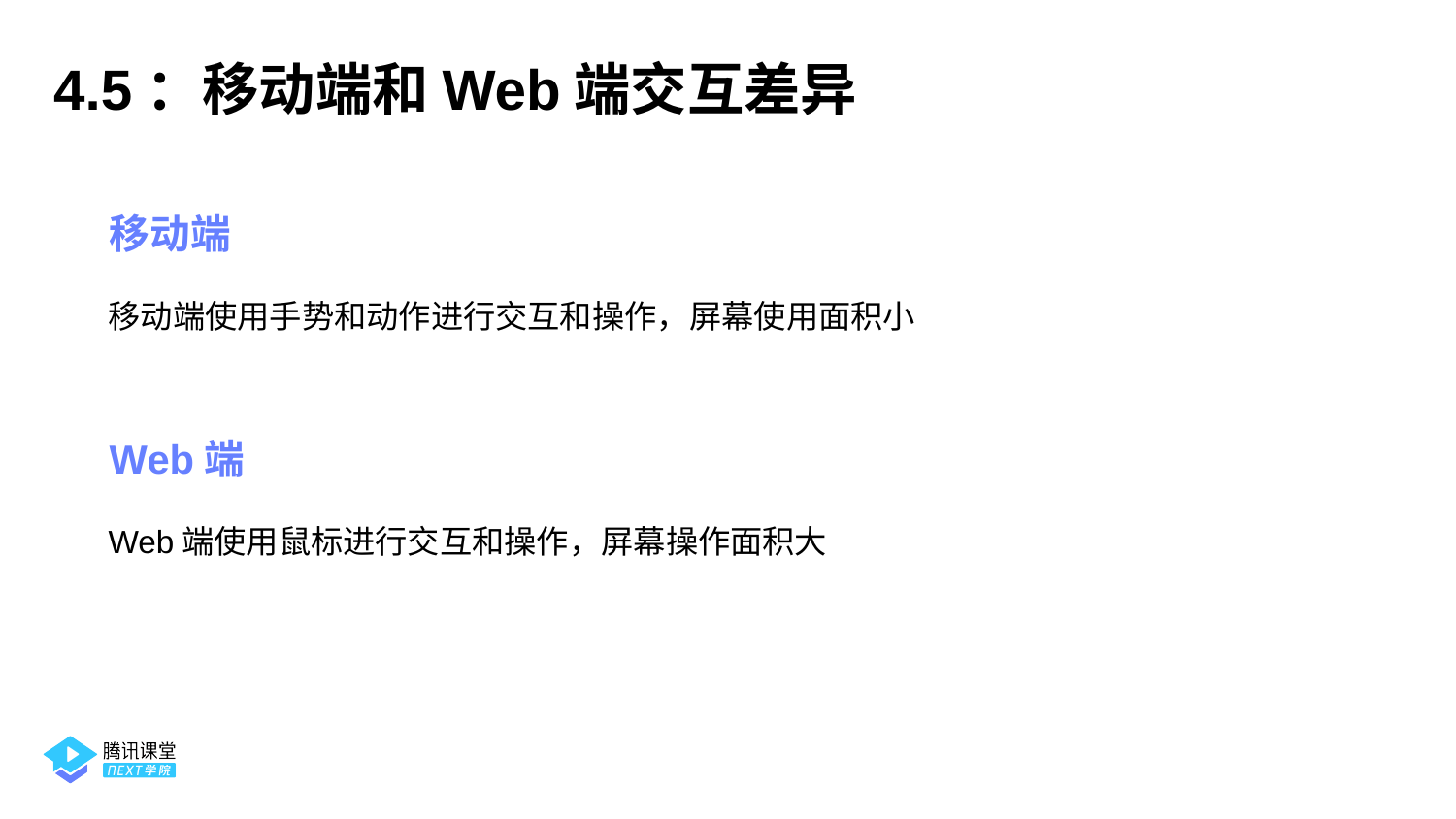

4.5：移动端和Web端交互差异
移动端
移动端使用手势和动作进行交互和操作，屏幕使用面积小
Web端
Web端使用鼠标进行交互和操作，屏幕操作面积大